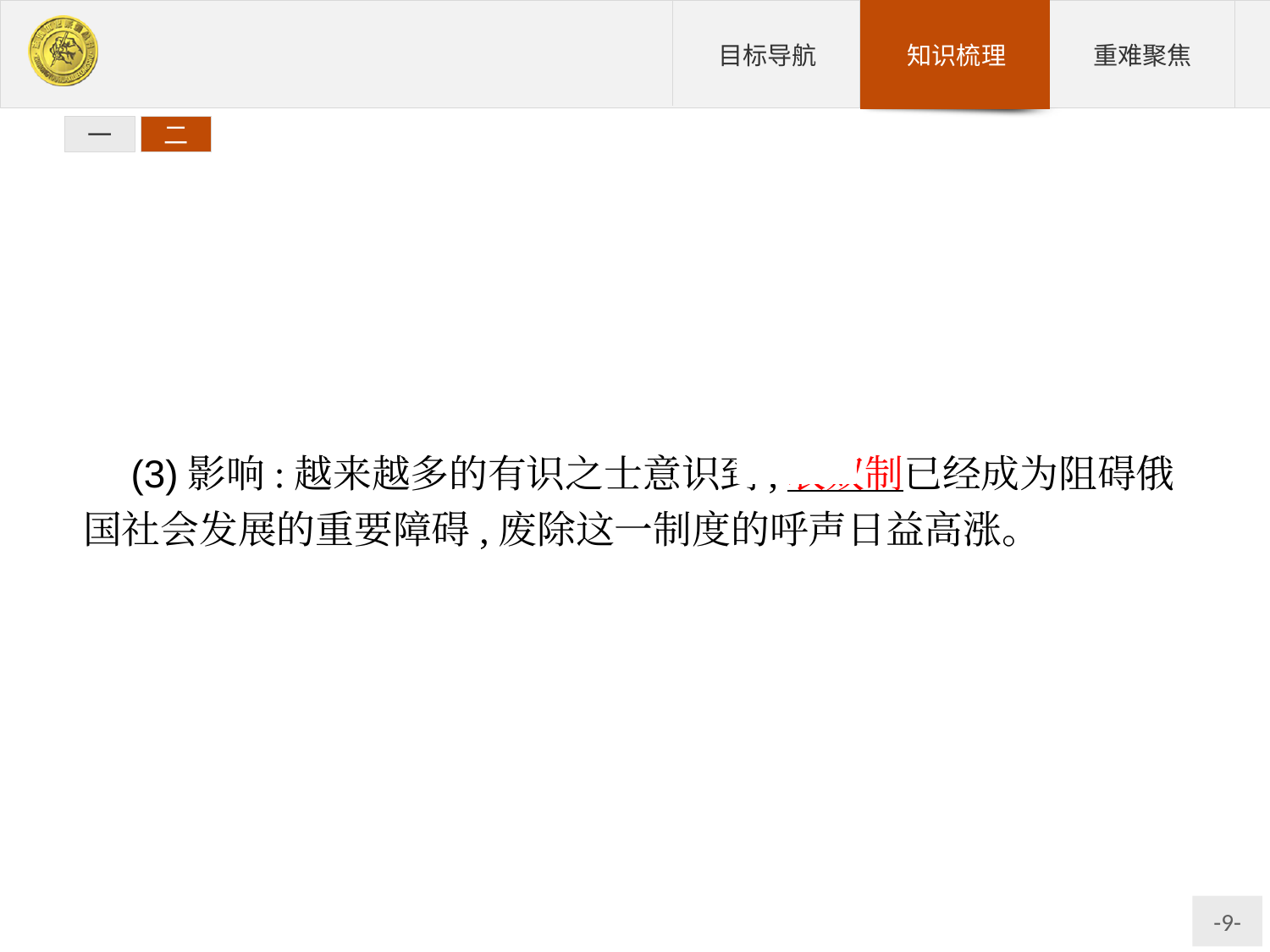

一
二
 (3)影响:越来越多的有识之士意识到,农奴制已经成为阻碍俄国社会发展的重要障碍,废除这一制度的呼声日益高涨。